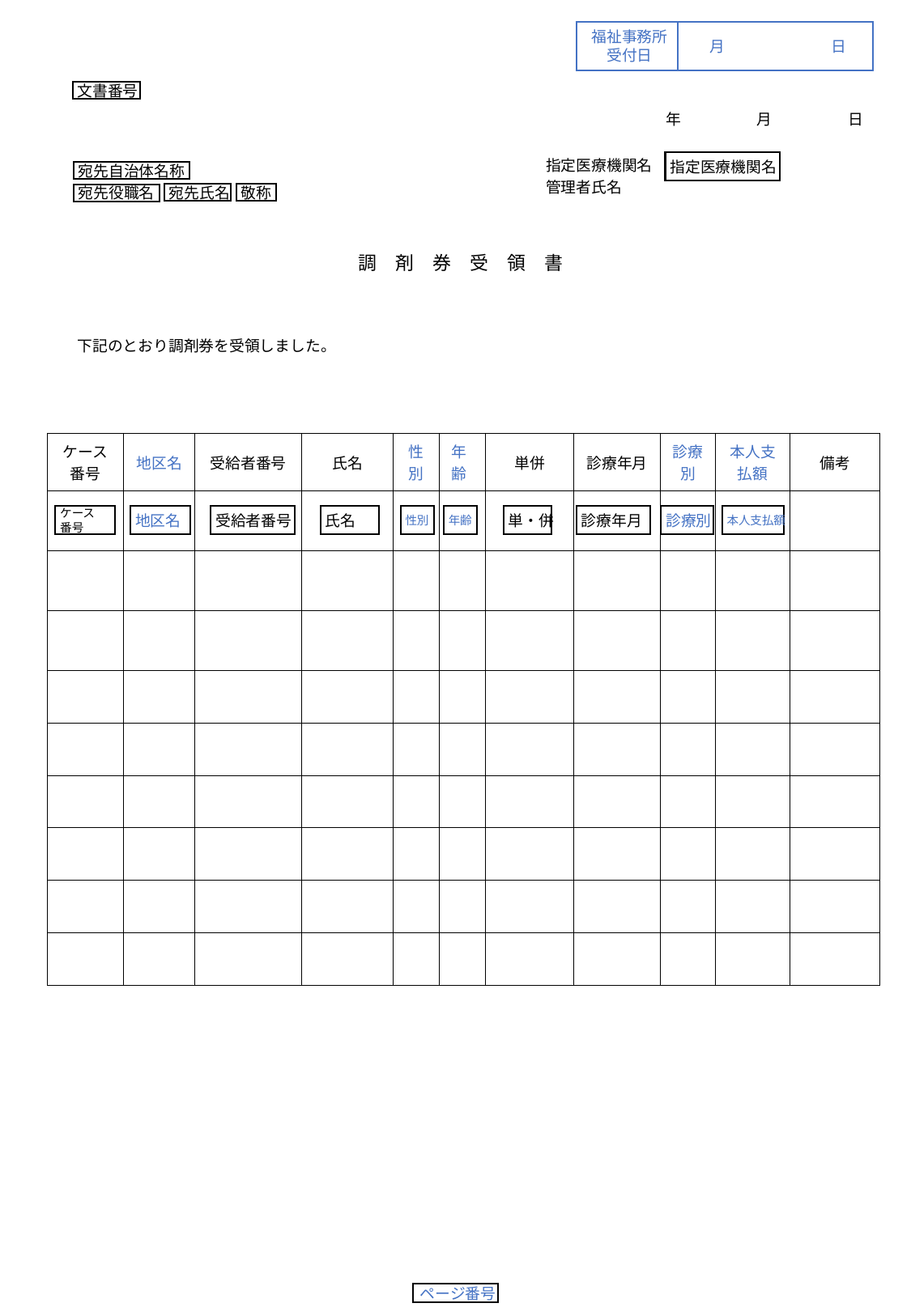

福祉事務所
受付日
月	日
文書番号
年　　　　　月　　　　　日
指定医療機関名
指定医療機関名
宛先自治体名称
敬称
宛先氏名
宛先役職名
管理者氏名
調　剤　券　受　領　書
下記のとおり調剤券を受領しました。
| ケース番号 | 地区名 | 受給者番号 | 氏名 | 性別 | 年齢 | 単併 | 診療年月 | 診療別 | 本人支払額 | 備考 |
| --- | --- | --- | --- | --- | --- | --- | --- | --- | --- | --- |
|  |  |  |  |  |  |  |  |  |  |  |
|  |  |  |  |  |  |  |  |  |  |  |
|  |  |  |  |  |  |  |  |  |  |  |
|  |  |  |  |  |  |  |  |  |  |  |
|  |  |  |  |  |  |  |  |  |  |  |
|  |  |  |  |  |  |  |  |  |  |  |
|  |  |  |  |  |  |  |  |  |  |  |
|  |  |  |  |  |  |  |  |  |  |  |
|  |  |  |  |  |  |  |  |  |  |  |
ケース
番号
診療別
本人支払額
地区名
受給者番号
氏名
性別
年齢
単・併
診療年月
ページ番号